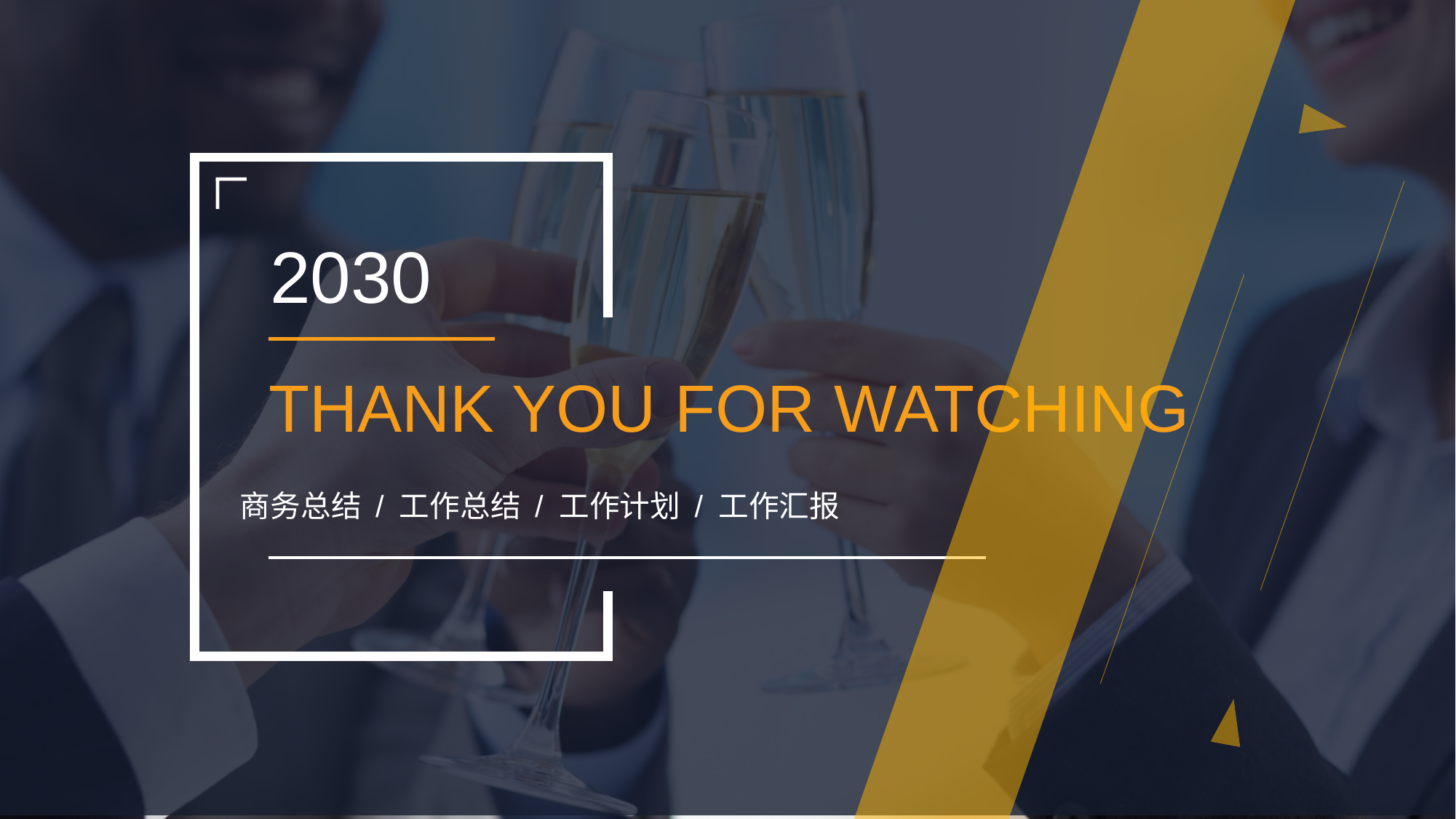

2030
THANK YOU FOR WATCHING
商务总结 / 工作总结 / 工作计划 / 工作汇报